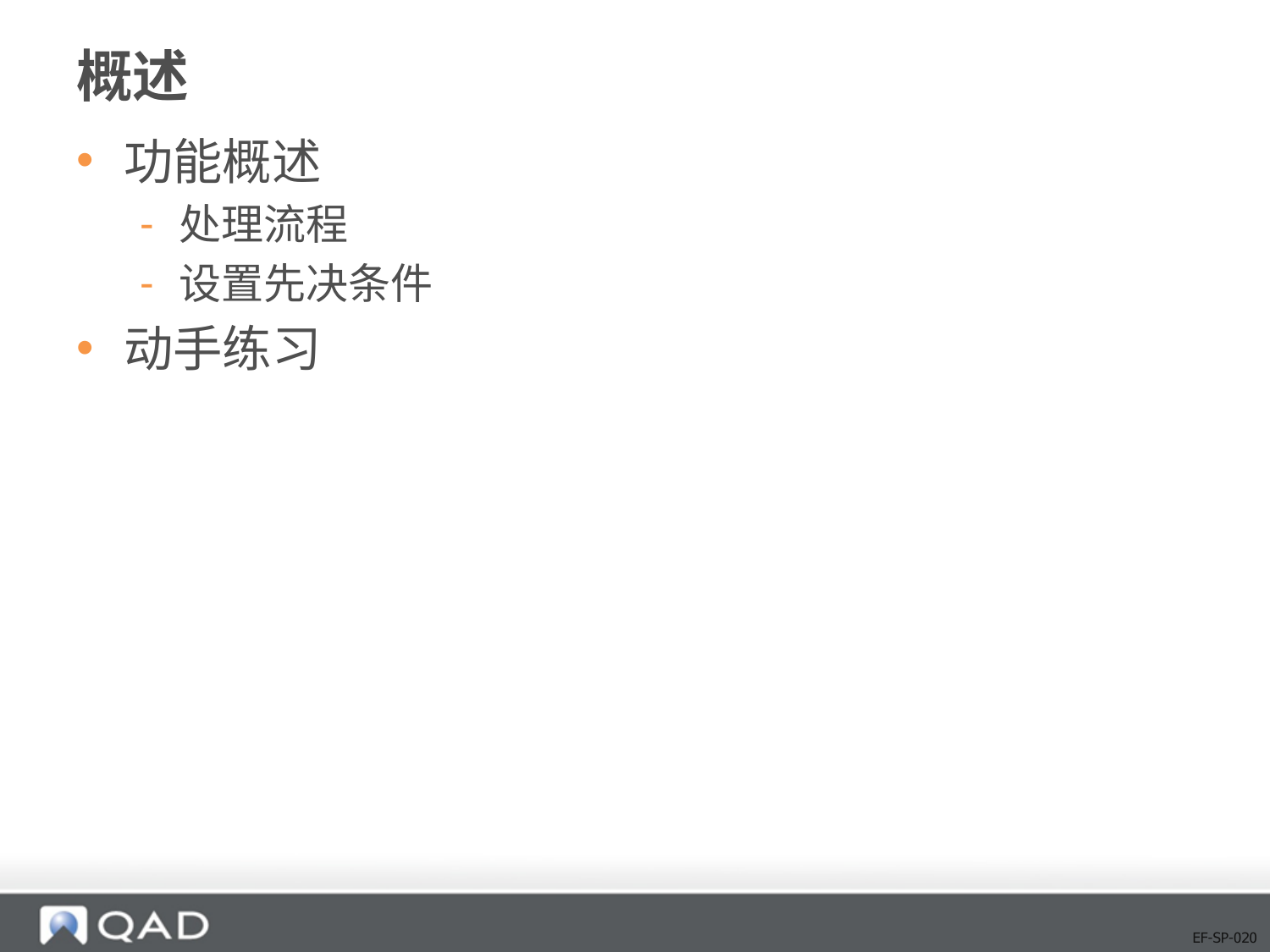

# 概述
功能概述
处理流程
设置先决条件
动手练习
EF-SP-020